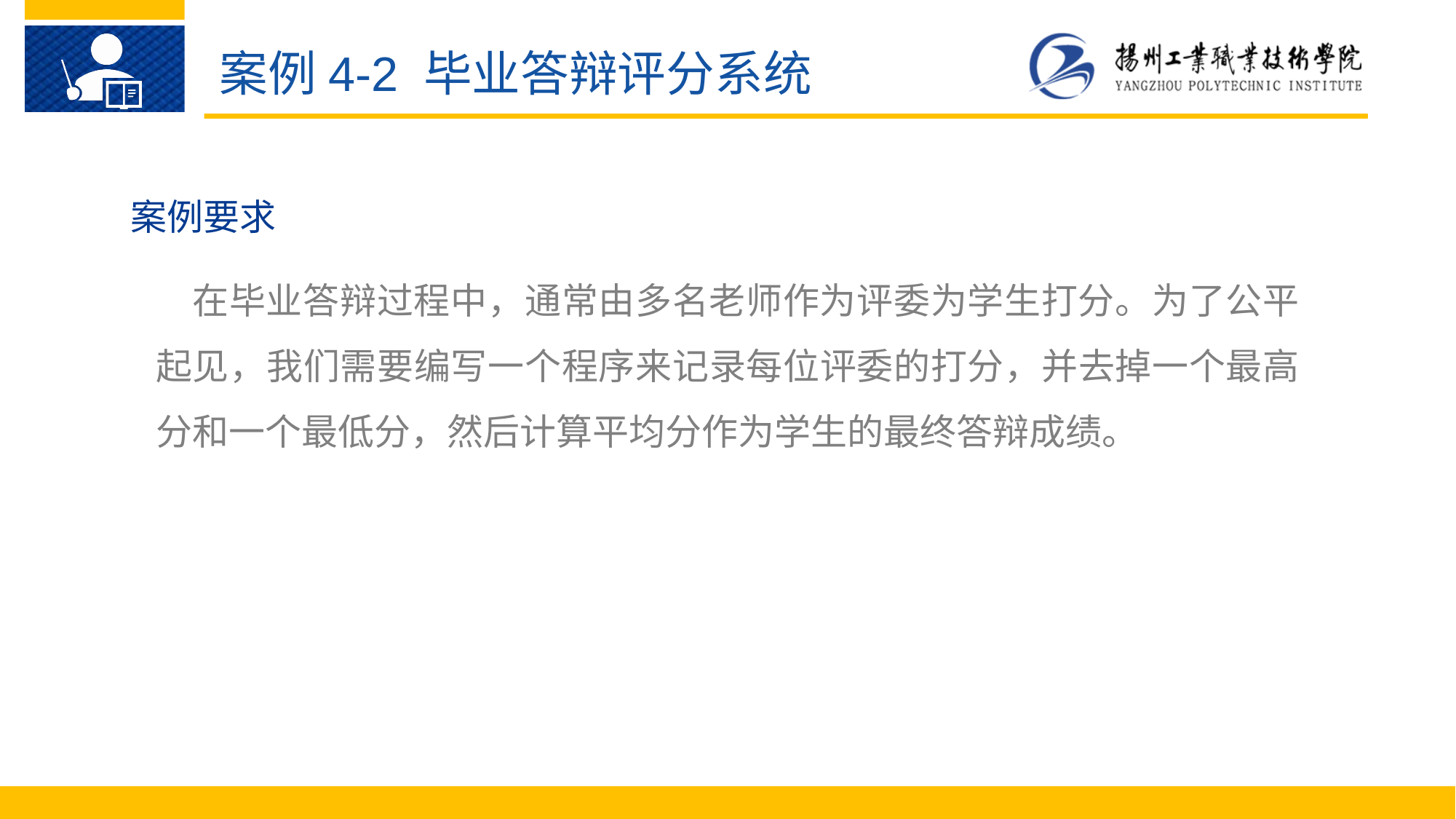

案例4-2 毕业答辩评分系统
案例要求
在毕业答辩过程中，通常由多名老师作为评委为学生打分。为了公平起见，我们需要编写一个程序来记录每位评委的打分，并去掉一个最高分和一个最低分，然后计算平均分作为学生的最终答辩成绩。